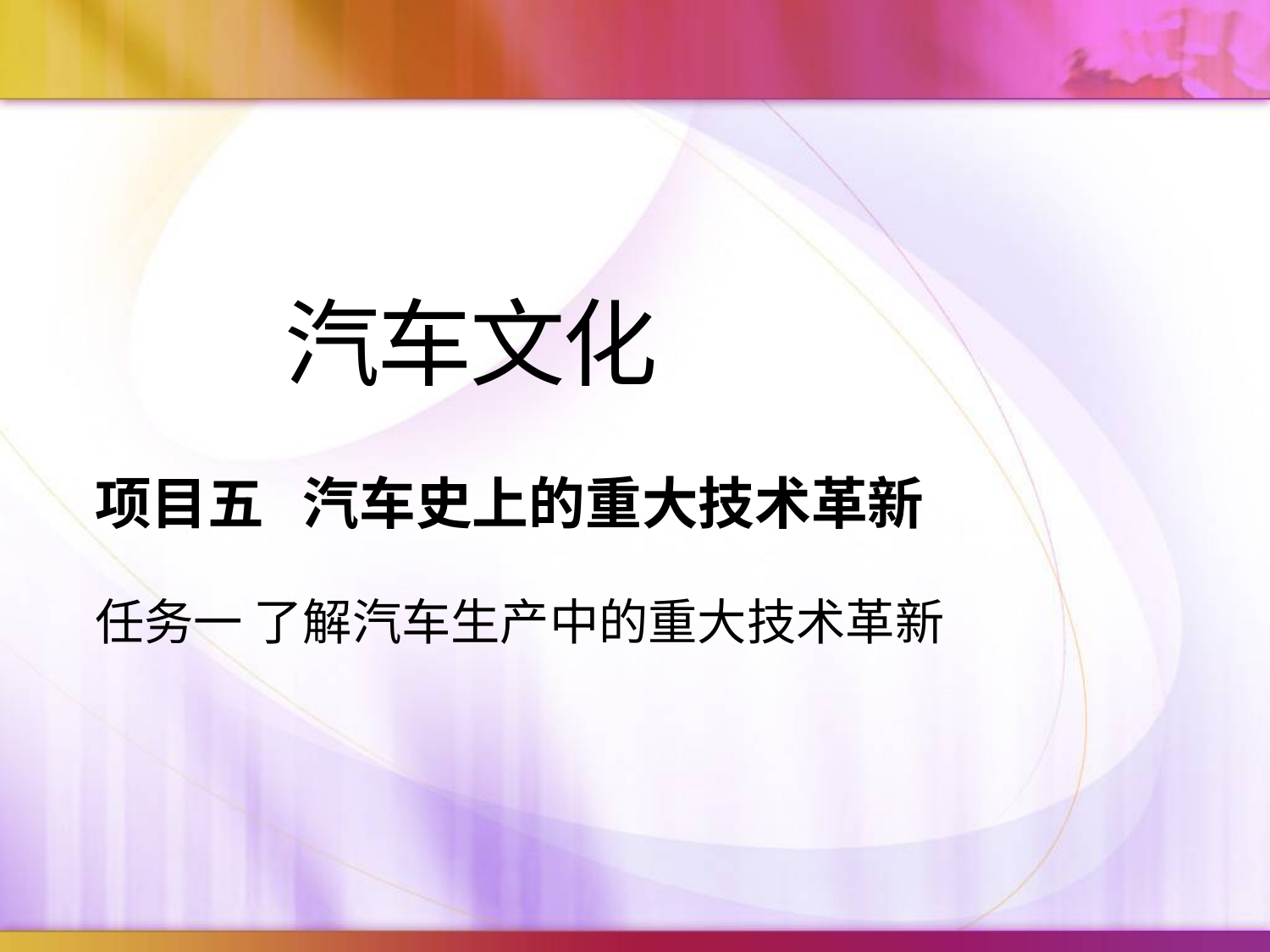

# 汽车文化
项目五   汽车史上的重大技术革新

任务一 了解汽车生产中的重大技术革新